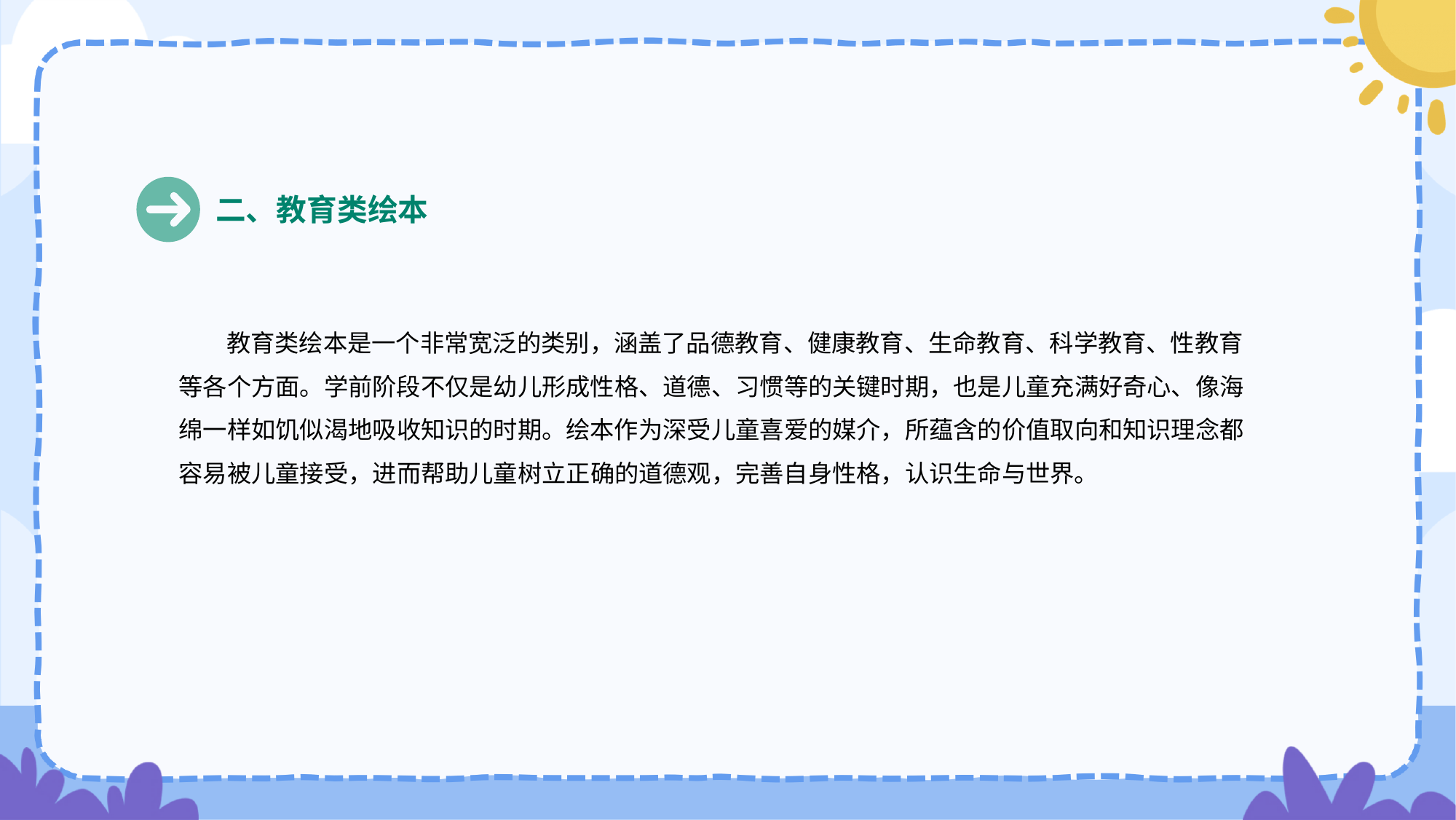

二、教育类绘本
 教育类绘本是一个非常宽泛的类别，涵盖了品德教育、健康教育、生命教育、科学教育、性教育等各个方面。学前阶段不仅是幼儿形成性格、道德、习惯等的关键时期，也是儿童充满好奇心、像海绵一样如饥似渴地吸收知识的时期。绘本作为深受儿童喜爱的媒介，所蕴含的价值取向和知识理念都容易被儿童接受，进而帮助儿童树立正确的道德观，完善自身性格，认识生命与世界。